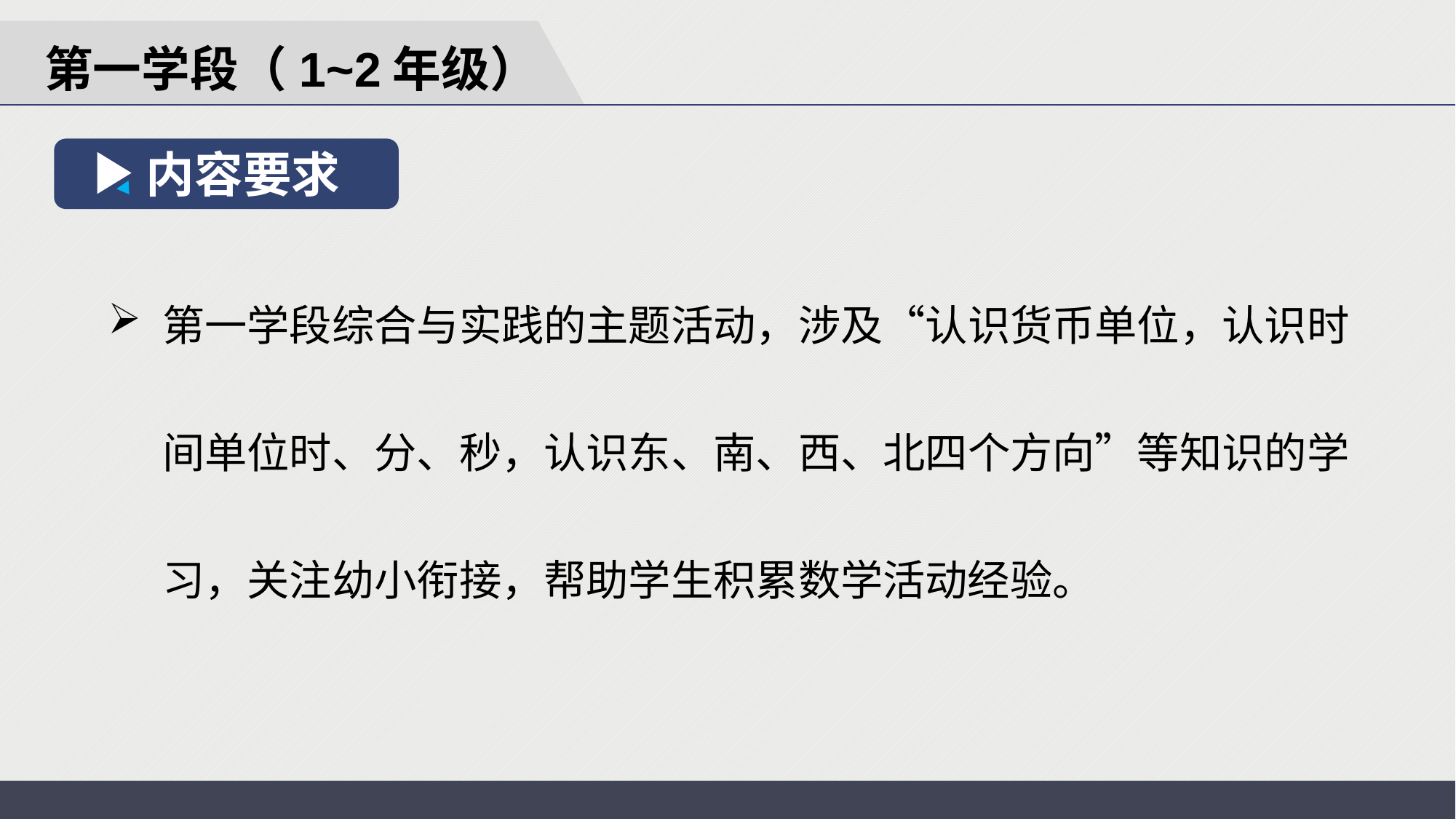

第一学段（1~2年级）
内容要求

第一学段综合与实践的主题活动，涉及“认识货币单位，认识时间单位时、分、秒，认识东、南、西、北四个方向”等知识的学习，关注幼小衔接，帮助学生积累数学活动经验。